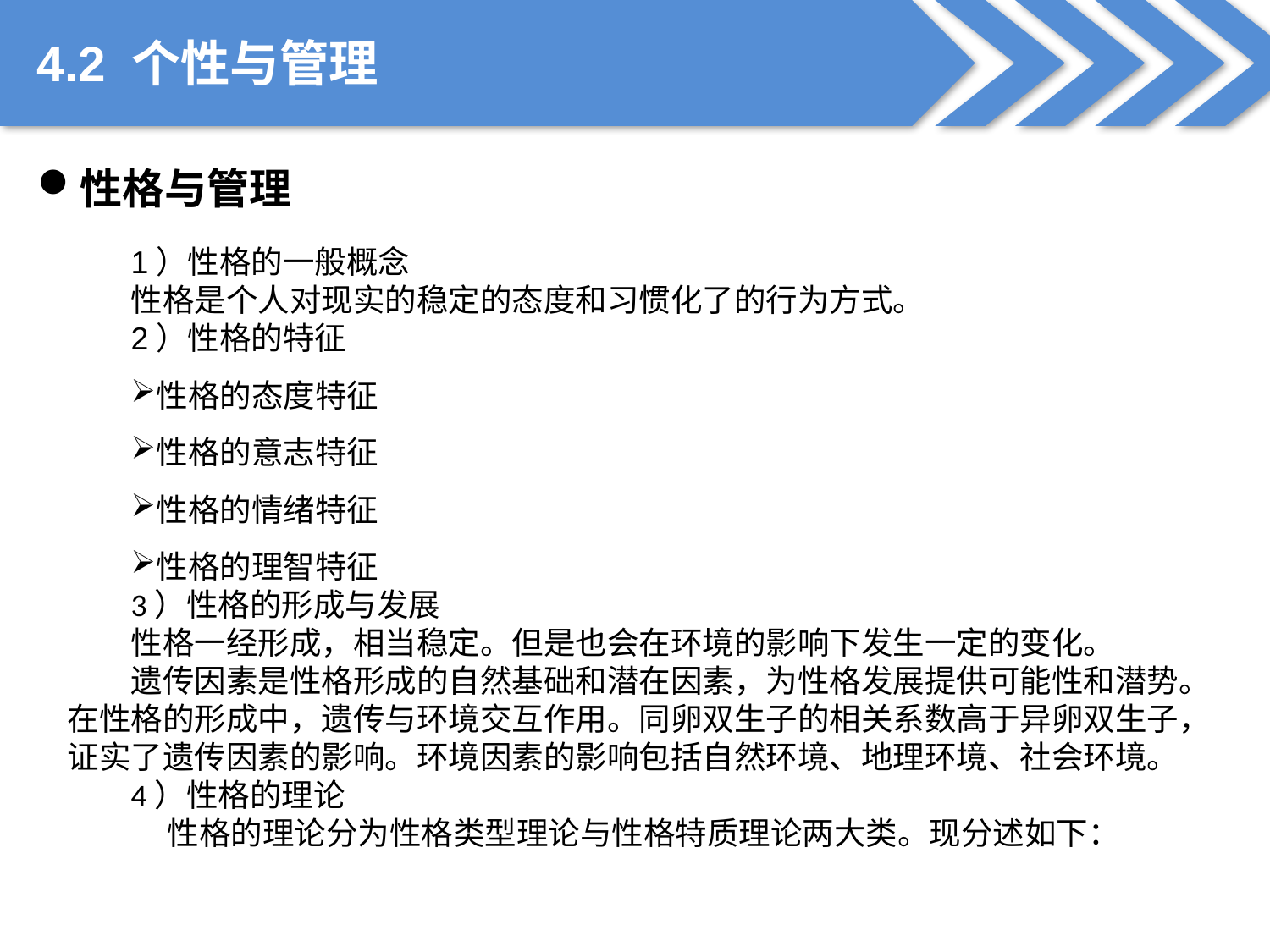

4.2 个性与管理
性格与管理
1）性格的一般概念
性格是个人对现实的稳定的态度和习惯化了的行为方式。
2）性格的特征
性格的态度特征
性格的意志特征
性格的情绪特征
性格的理智特征
3）性格的形成与发展
性格一经形成，相当稳定。但是也会在环境的影响下发生一定的变化。
遗传因素是性格形成的自然基础和潜在因素，为性格发展提供可能性和潜势。在性格的形成中，遗传与环境交互作用。同卵双生子的相关系数高于异卵双生子，证实了遗传因素的影响。环境因素的影响包括自然环境、地理环境、社会环境。
4）性格的理论
    性格的理论分为性格类型理论与性格特质理论两大类。现分述如下：